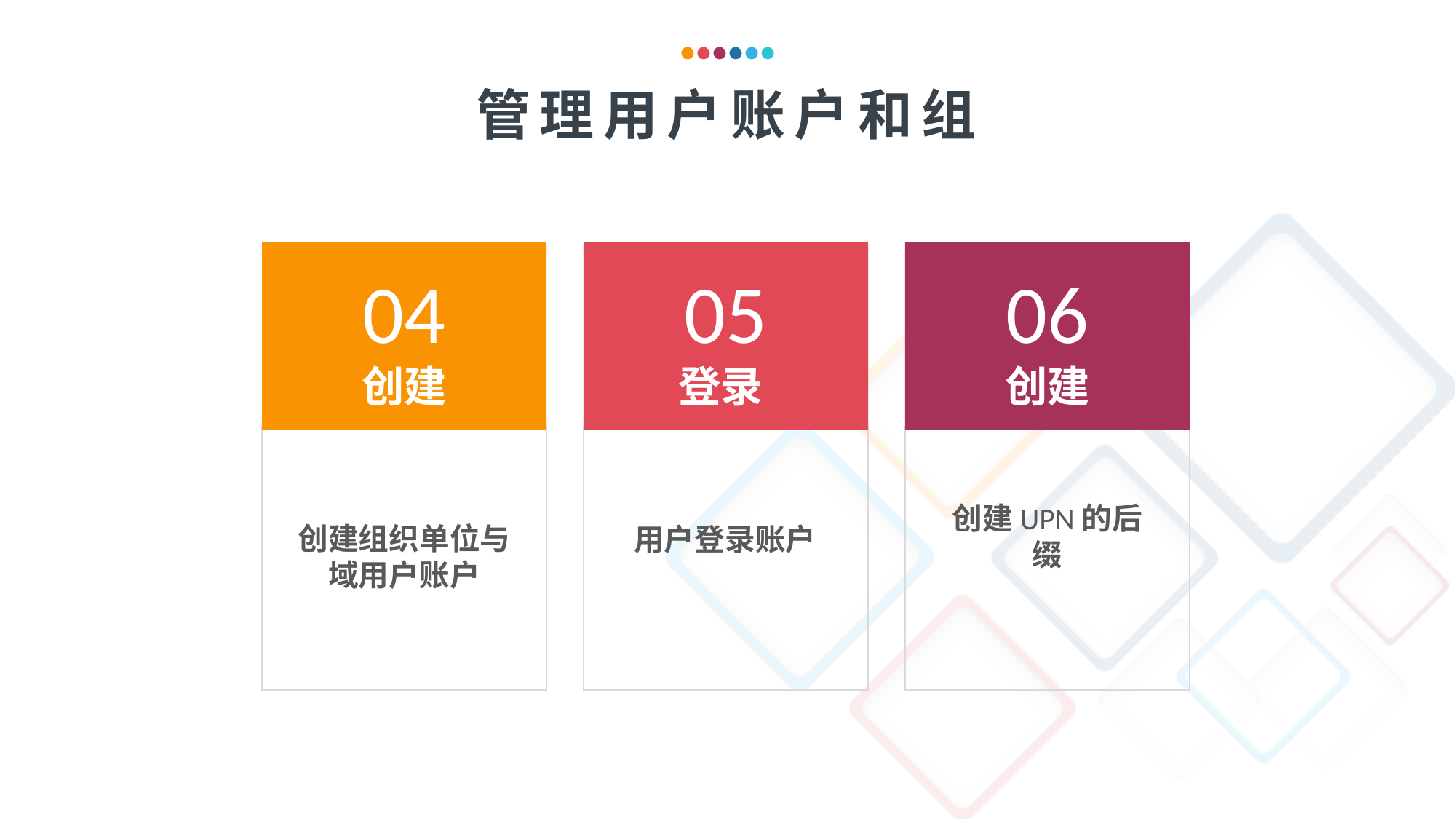

管理用户账户和组
04
创建
05
登录
06
创建

创建UPN的后缀
创建组织单位与域用户账户
用户登录账户